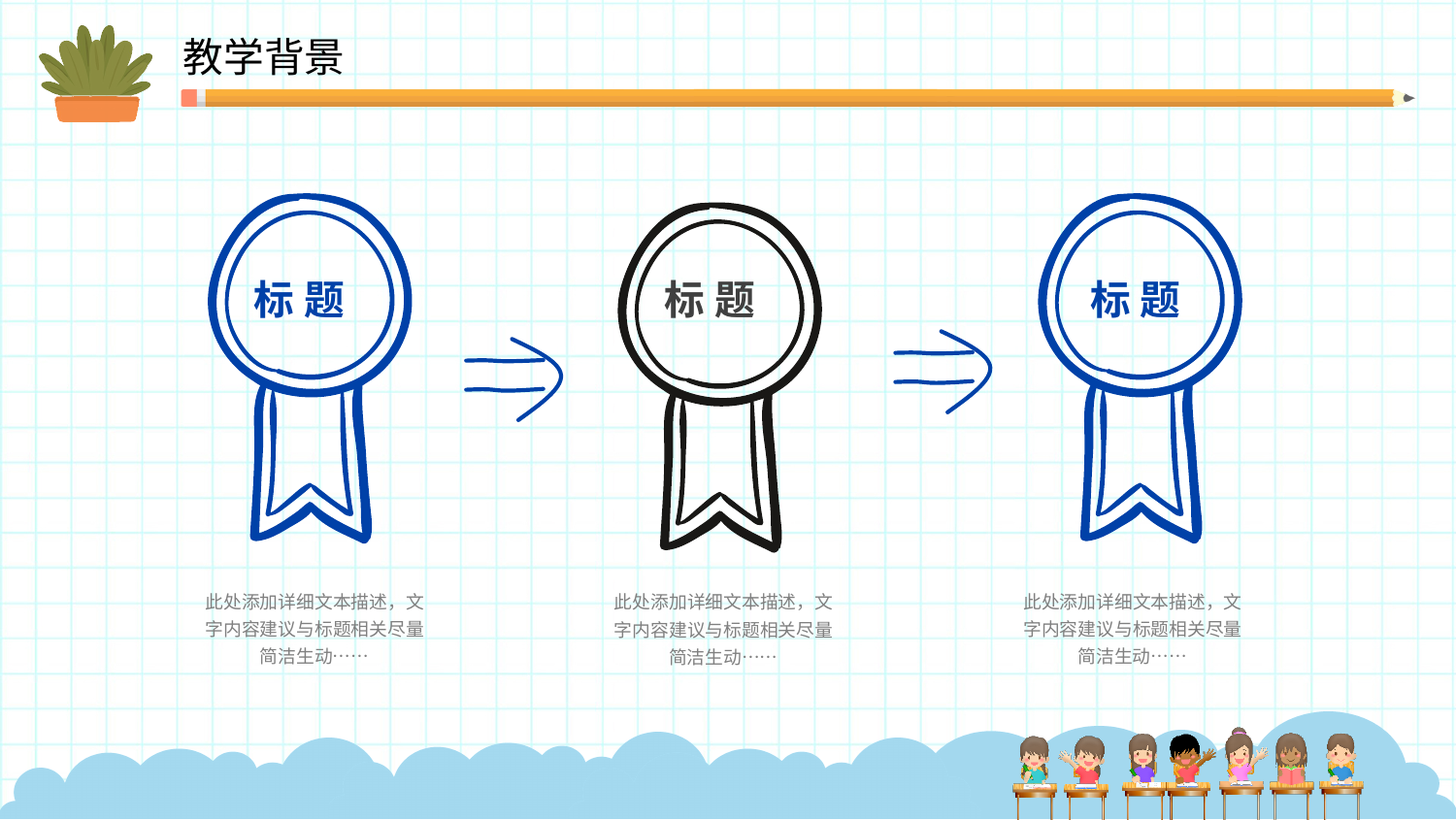

教学背景

标 题

标 题

标 题

此处添加详细文本描述，文字内容建议与标题相关尽量简洁生动……
此处添加详细文本描述，文字内容建议与标题相关尽量简洁生动……
此处添加详细文本描述，文字内容建议与标题相关尽量简洁生动……